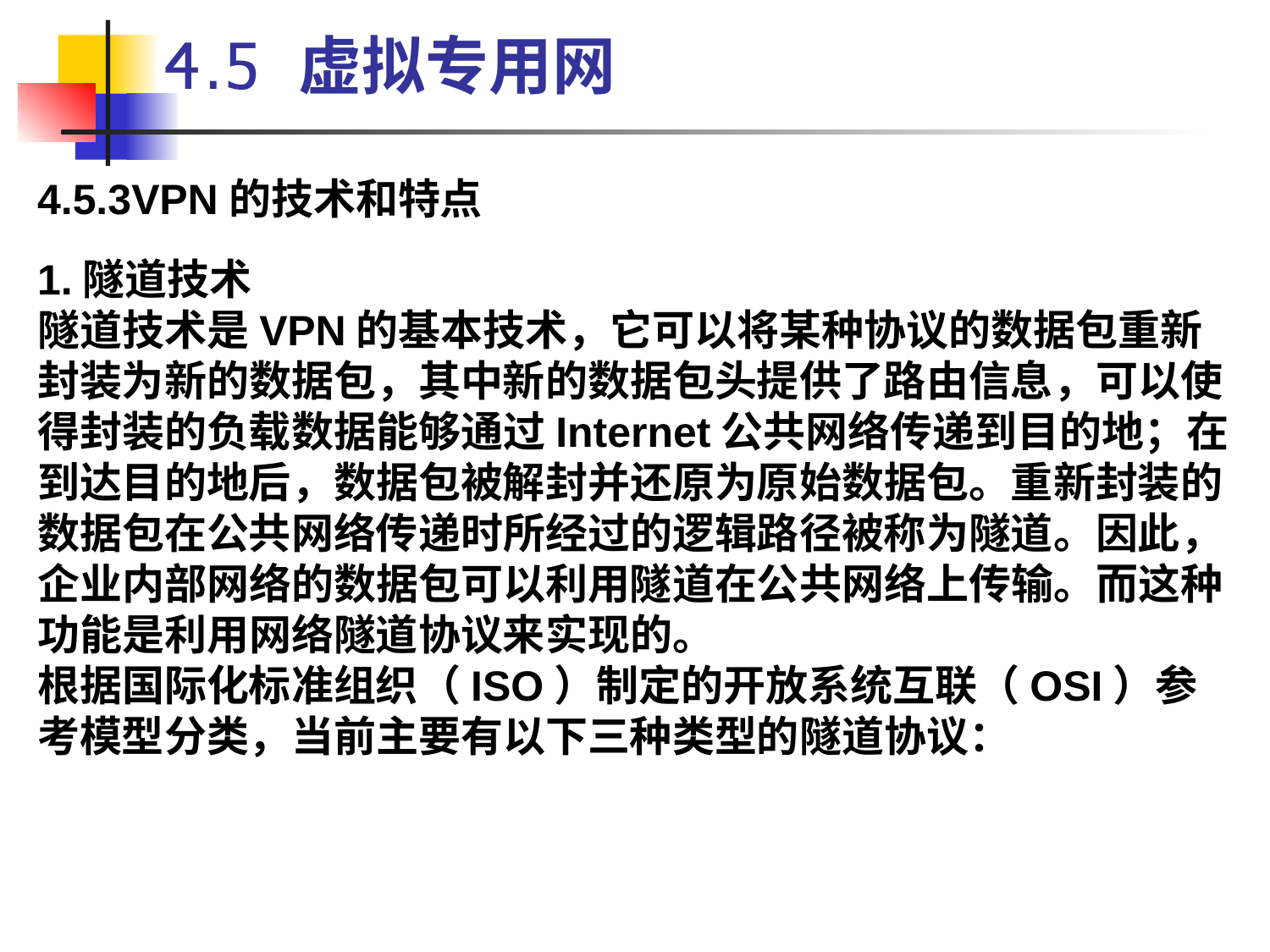

4.5 虚拟专用网
4.5.3VPN的技术和特点
1.隧道技术
隧道技术是VPN的基本技术，它可以将某种协议的数据包重新封装为新的数据包，其中新的数据包头提供了路由信息，可以使得封装的负载数据能够通过Internet公共网络传递到目的地；在到达目的地后，数据包被解封并还原为原始数据包。重新封装的数据包在公共网络传递时所经过的逻辑路径被称为隧道。因此，企业内部网络的数据包可以利用隧道在公共网络上传输。而这种功能是利用网络隧道协议来实现的。
根据国际化标准组织（ISO）制定的开放系统互联（OSI）参考模型分类，当前主要有以下三种类型的隧道协议：